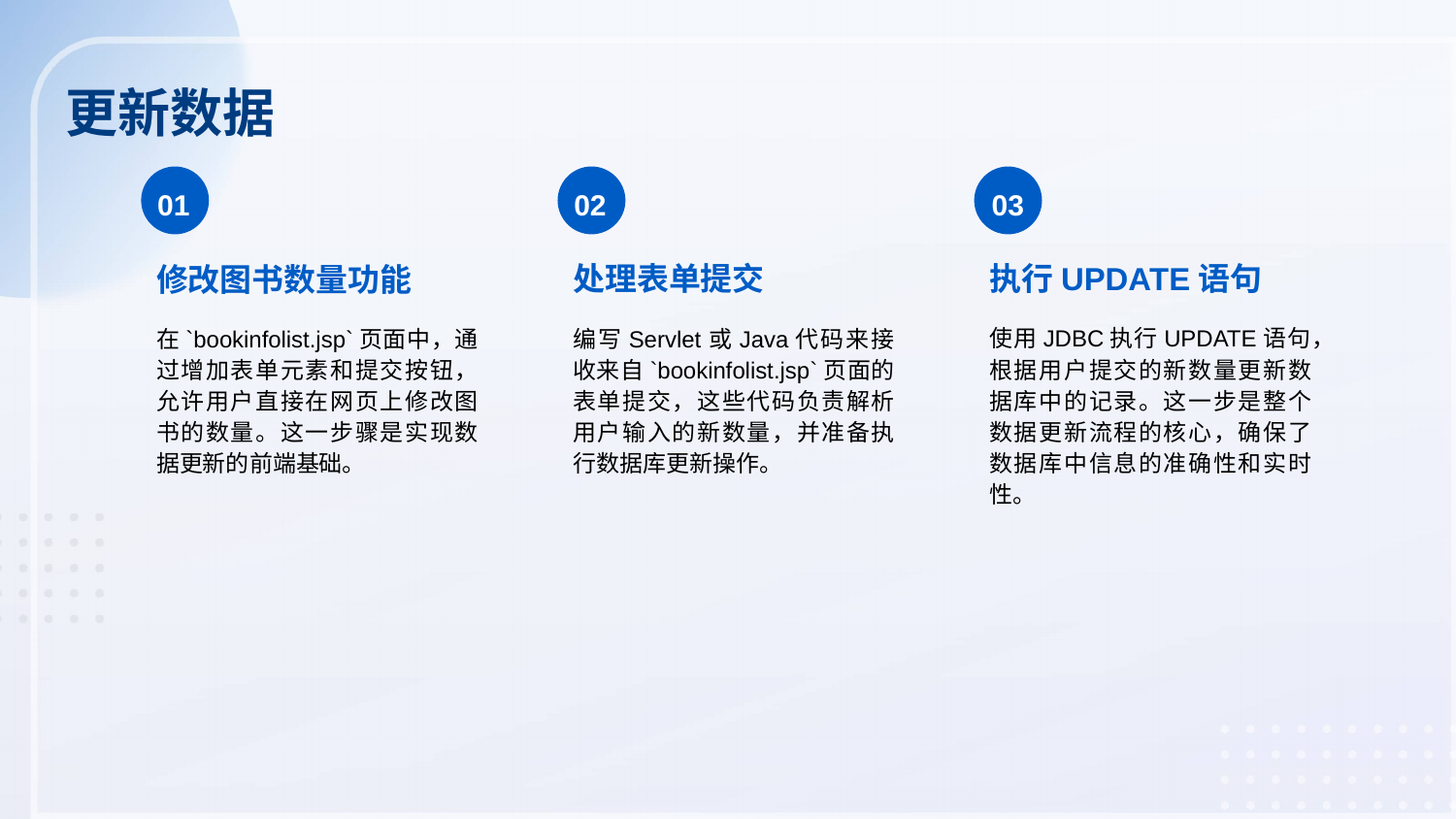

更新数据

01
02
03
处理表单提交
执行UPDATE语句
修改图书数量功能
在`bookinfolist.jsp`页面中，通过增加表单元素和提交按钮，允许用户直接在网页上修改图书的数量。这一步骤是实现数据更新的前端基础。
编写Servlet或Java代码来接收来自`bookinfolist.jsp`页面的表单提交，这些代码负责解析用户输入的新数量，并准备执行数据库更新操作。
使用JDBC执行UPDATE语句，根据用户提交的新数量更新数据库中的记录。这一步是整个数据更新流程的核心，确保了数据库中信息的准确性和实时性。